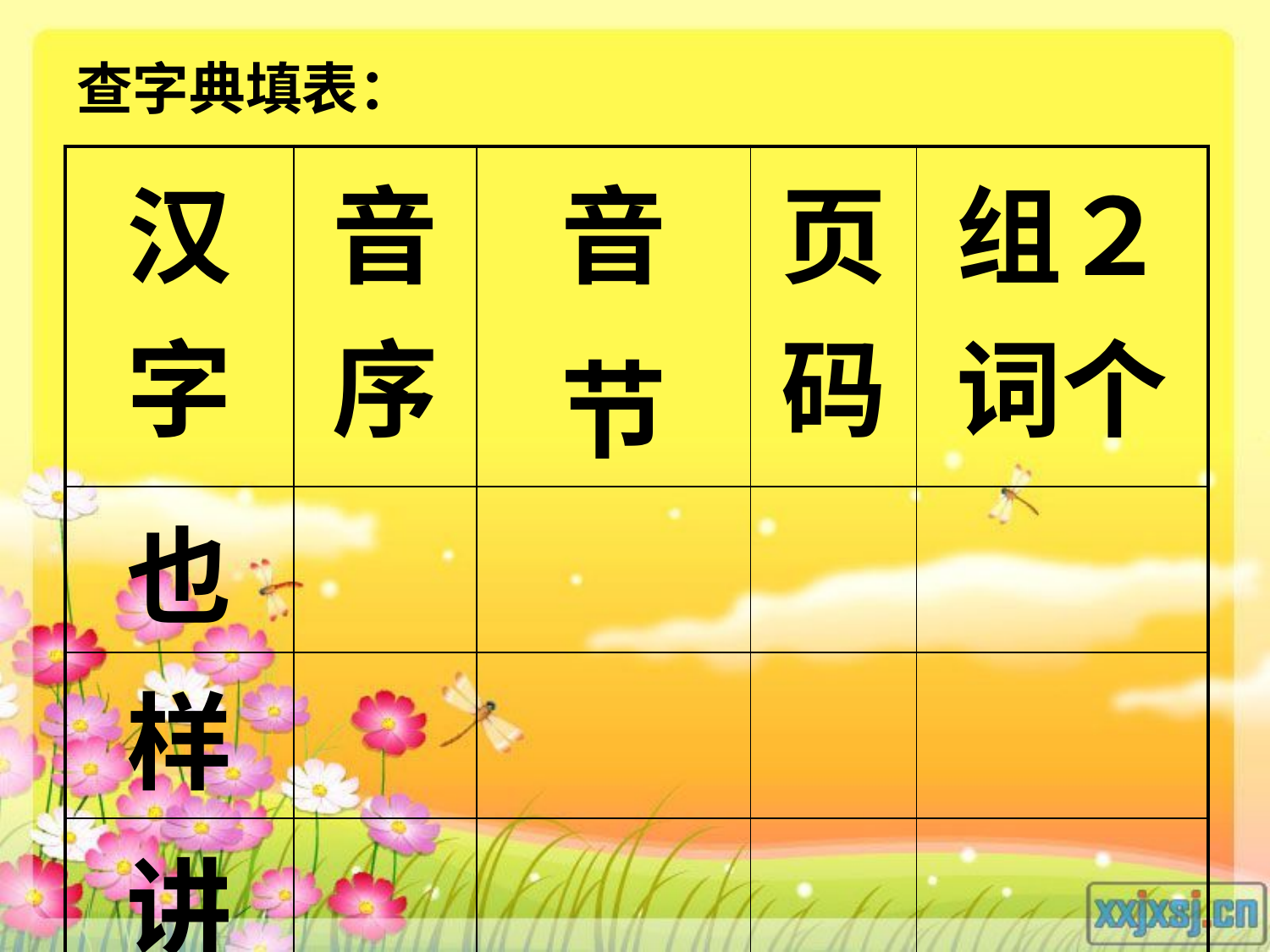

# 查字典填表：
| 汉字 | 音序 | 音 节 | 页码 | 组２词个 |
| --- | --- | --- | --- | --- |
| 也 |  |  |  |  |
| 样 |  |  |  |  |
| 讲 |  |  |  |  |